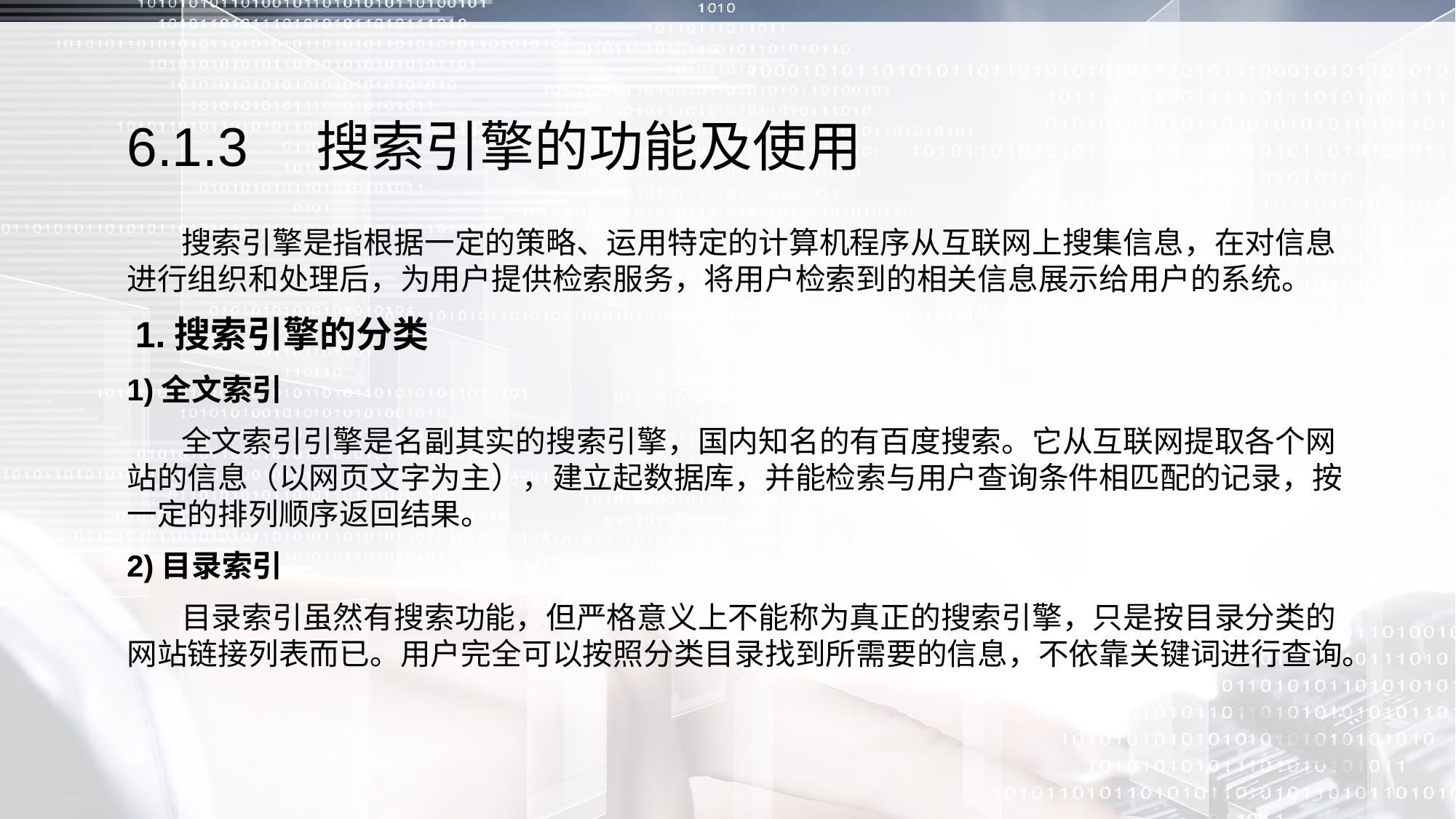

# 6.1.3　搜索引擎的功能及使用
       搜索引擎是指根据一定的策略、运用特定的计算机程序从互联网上搜集信息，在对信息进行组织和处理后，为用户提供检索服务，将用户检索到的相关信息展示给用户的系统。
 1.搜索引擎的分类
1)全文索引
       全文索引引擎是名副其实的搜索引擎，国内知名的有百度搜索。它从互联网提取各个网站的信息（以网页文字为主），建立起数据库，并能检索与用户查询条件相匹配的记录，按一定的排列顺序返回结果。
2)目录索引
       目录索引虽然有搜索功能，但严格意义上不能称为真正的搜索引擎，只是按目录分类的网站链接列表而已。用户完全可以按照分类目录找到所需要的信息，不依靠关键词进行查询。